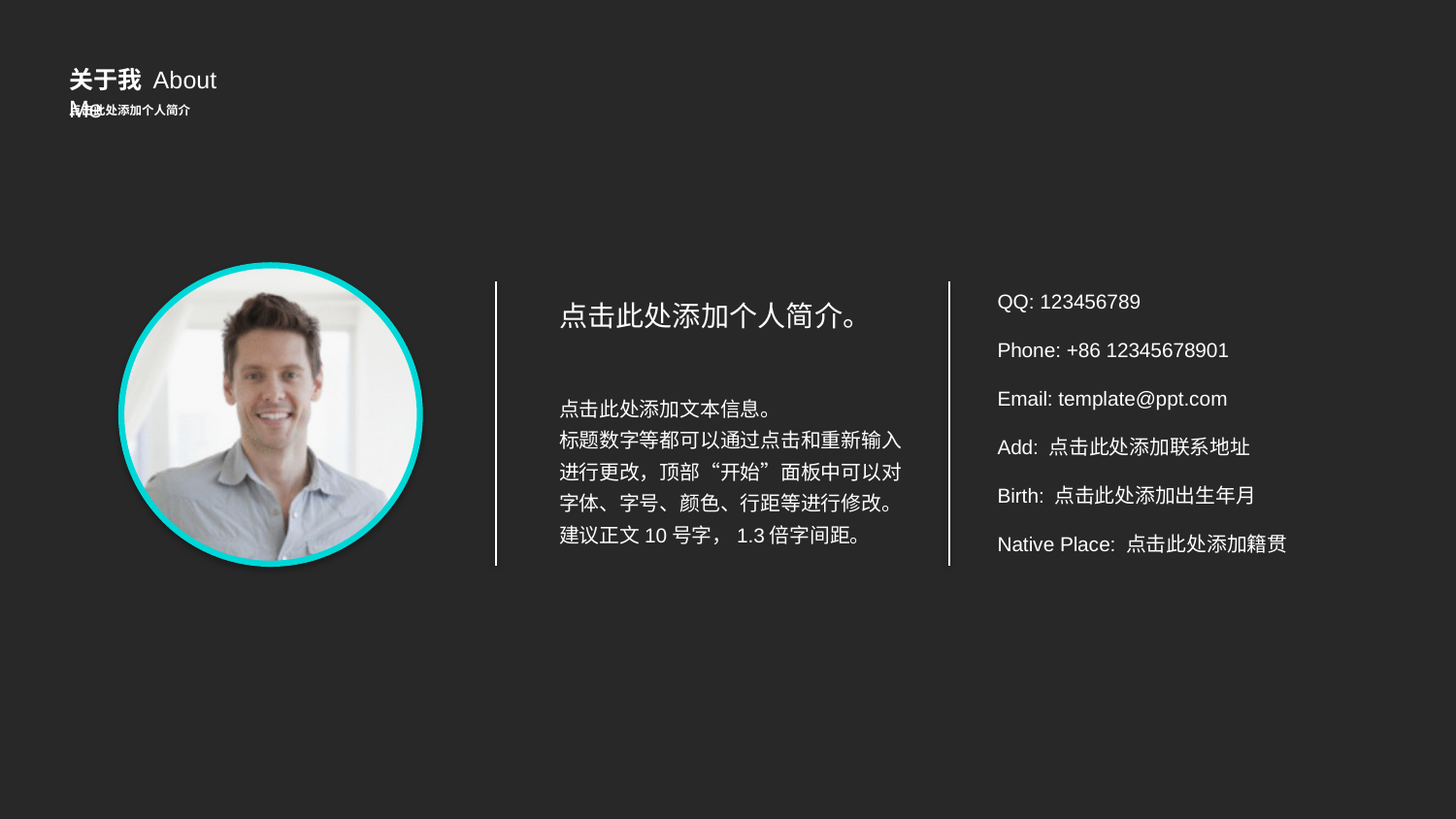

关于我 About Me
点击此处添加个人简介

点击此处添加个人简介。

点击此处添加文本信息。
标题数字等都可以通过点击和重新输入进行更改，顶部“开始”面板中可以对字体、字号、颜色、行距等进行修改。建议正文10号字，1.3倍字间距。
QQ: 123456789

Phone: +86 12345678901

Email: template@ppt.com

Add: 点击此处添加联系地址

Birth: 点击此处添加出生年月

Native Place: 点击此处添加籍贯